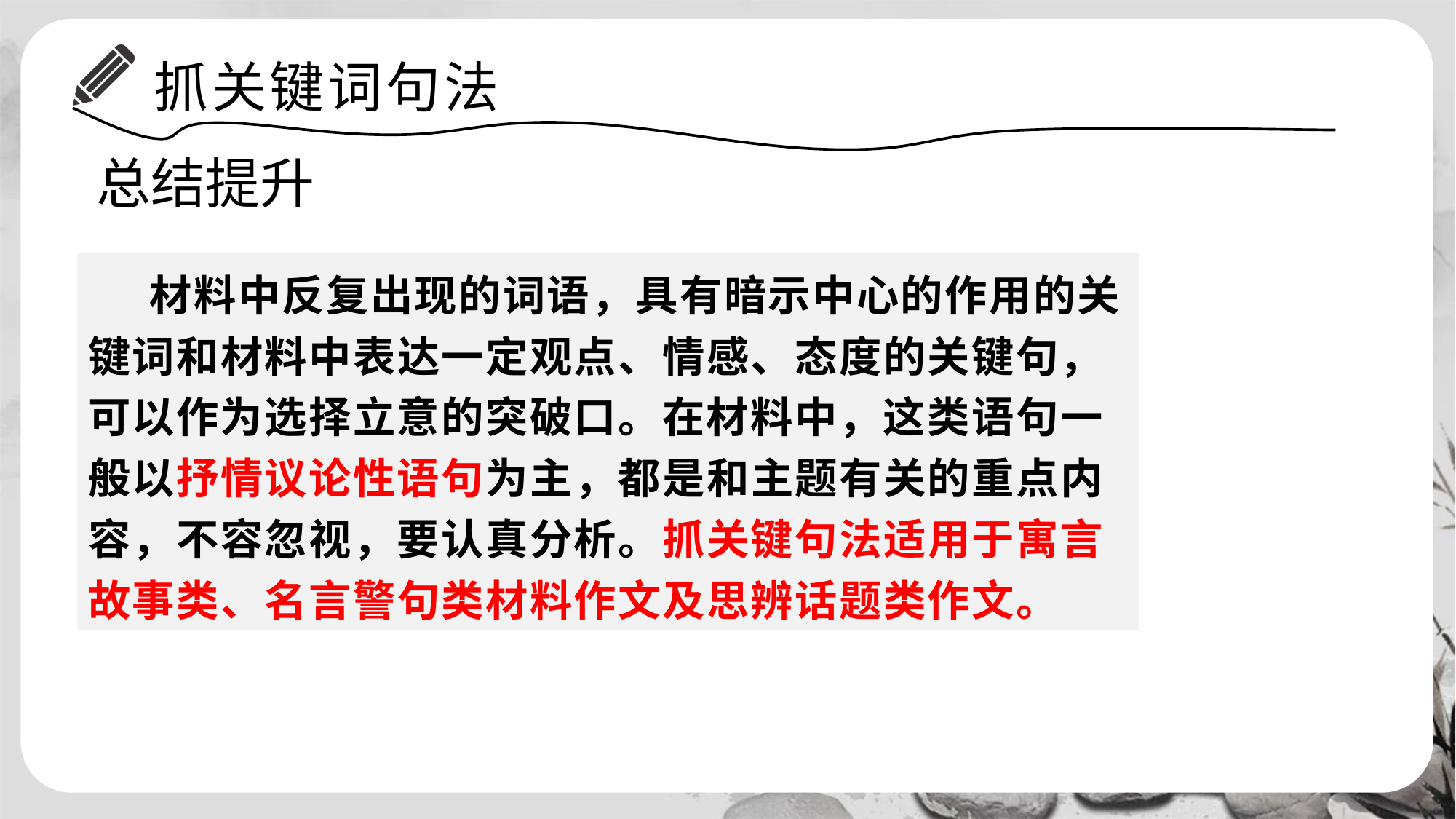

# 抓关键词句法
总结提升
     材料中反复出现的词语，具有暗示中心的作用的关键词和材料中表达一定观点、情感、态度的关键句，可以作为选择立意的突破口。在材料中，这类语句一般以抒情议论性语句为主，都是和主题有关的重点内容，不容忽视，要认真分析。抓关键句法适用于寓言故事类、名言警句类材料作文及思辨话题类作文。